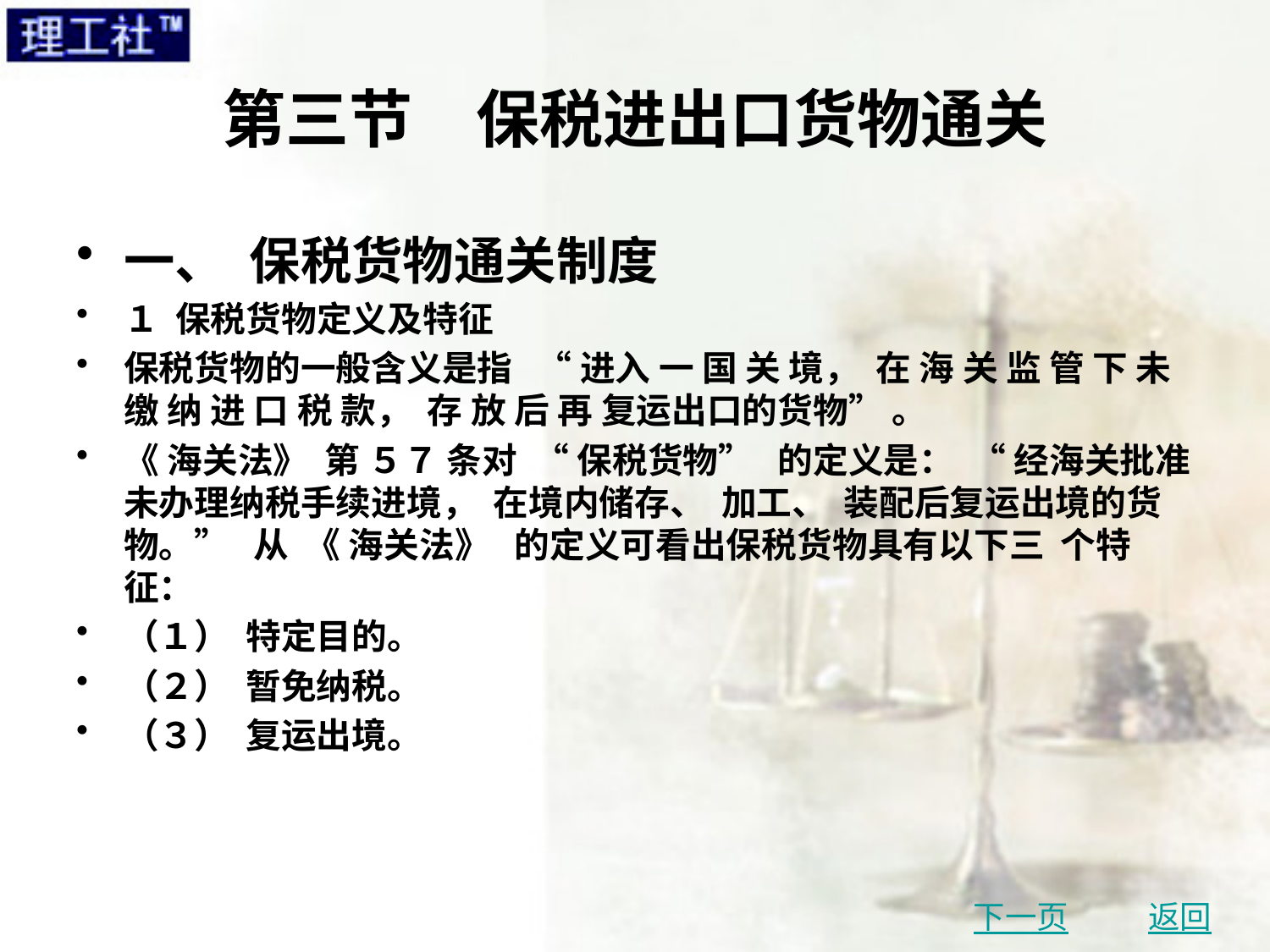

# 第三节　保税进出口货物通关
一、  保税货物通关制度
１  保税货物定义及特征
保税货物的一般含义是指   “ 进入 一 国 关 境，  在 海 关 监 管 下 未 缴 纳 进 口 税 款，  存 放 后 再 复运出口的货物” 。
《 海关法》  第 ５７ 条对  “ 保税货物”   的定义是：  “ 经海关批准未办理纳税手续进境，  在境内储存、  加工、  装配后复运出境的货物。”   从  《 海关法》   的定义可看出保税货物具有以下三  个特征：
（１）  特定目的。
（２）  暂免纳税。
（３）  复运出境。

下一页
返回